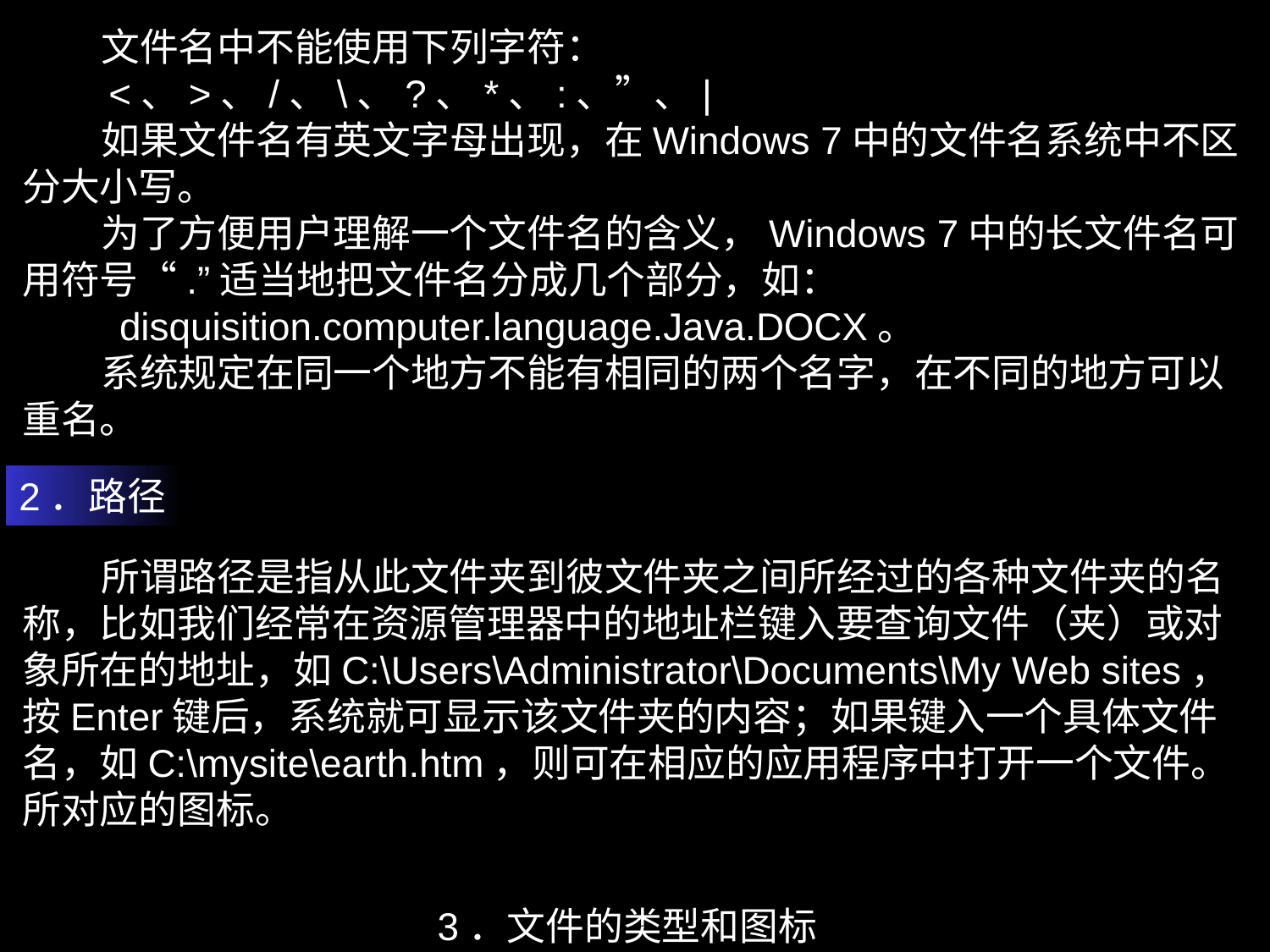

文件名中不能使用下列字符：
        <、>、/、\、?、*、:、”、|
        如果文件名有英文字母出现，在Windows 7中的文件名系统中不区分大小写。
        为了方便用户理解一个文件名的含义，Windows 7中的长文件名可用符号“.”适当地把文件名分成几个部分，如：
         disquisition.computer.language.Java.DOCX。
        系统规定在同一个地方不能有相同的两个名字，在不同的地方可以重名。
2．路径
        所谓路径是指从此文件夹到彼文件夹之间所经过的各种文件夹的名称，比如我们经常在资源管理器中的地址栏键入要查询文件（夹）或对象所在的地址，如C:\Users\Administrator\Documents\My Web sites，按Enter键后，系统就可显示该文件夹的内容；如果键入一个具体文件名，如C:\mysite\earth.htm，则可在相应的应用程序中打开一个文件。
所对应的图标。
3．文件的类型和图标
文件中包含的内容可能是多种多样，可以是程序、文本、声音、图像等，与之对应，文件被划分为不同的类型，如程序文件（扩展名为.com、.exe）、文本文件（扩展名为.txt）、声音文件（.wav、.mp3）、图像文件（.bmp、.jpg）、字体文件（.fon）、Word文档（.docx）等。
不同类型的文件具有不同的功能，而且是由不同的软件打开或生成。有时一个文件的类型也称为文件的格式，在保存一个文件时，都是以某一种文件格式保存。区别一个文件的格式有两种方法：一种是根据文件的扩展名，另一种根据文件的图标。在Windows 7中，每一个文件都有一个图标，不同类型的文件在屏幕将显示不同的图标，表3-4所示的是一些常见的扩展名及其所对应的图标。